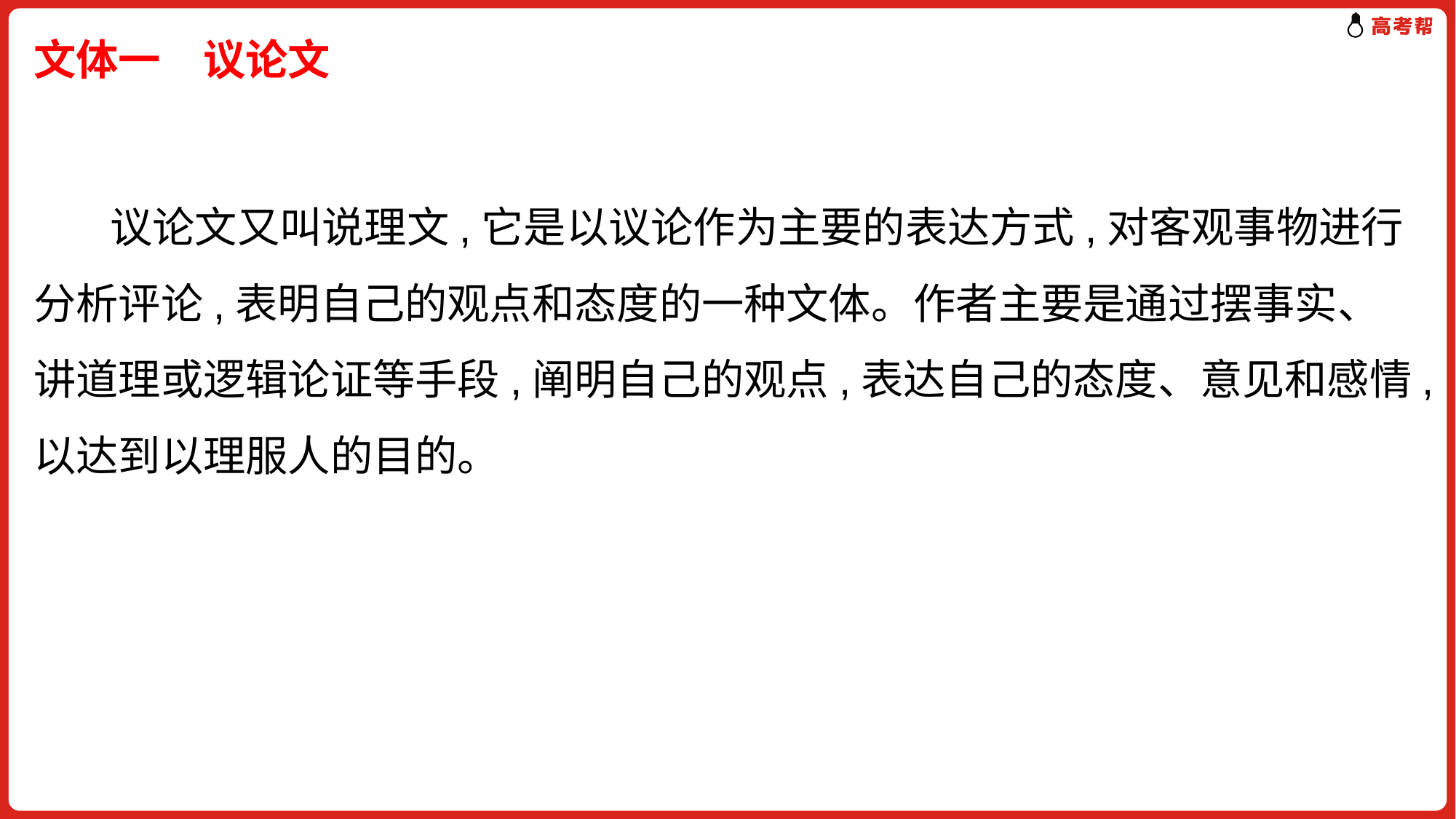

# 文体一　议论文
       议论文又叫说理文,它是以议论作为主要的表达方式,对客观事物进行分析评论,表明自己的观点和态度的一种文体。作者主要是通过摆事实、讲道理或逻辑论证等手段,阐明自己的观点,表达自己的态度、意见和感情,以达到以理服人的目的。